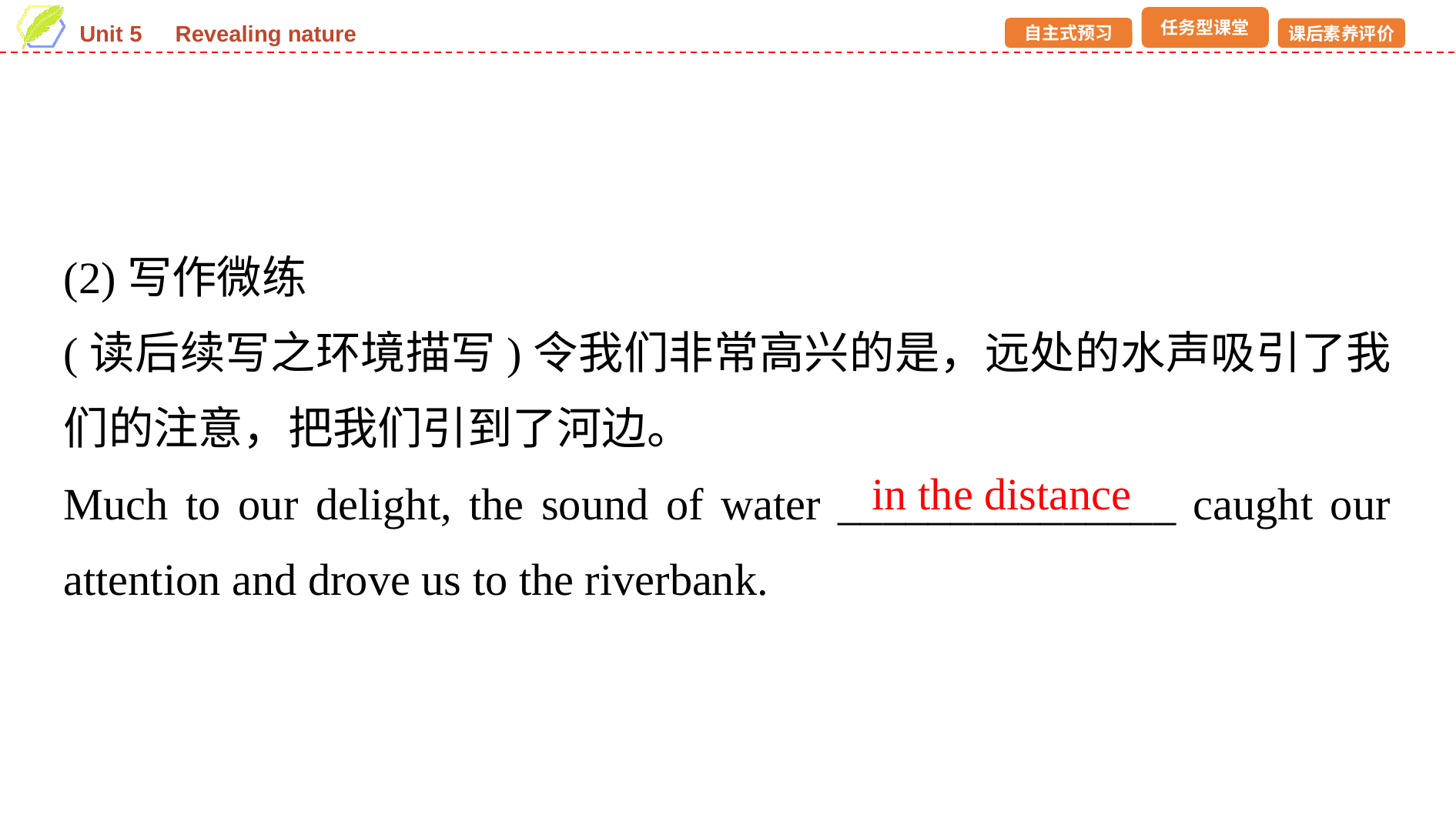

(2)写作微练
(读后续写之环境描写)令我们非常高兴的是，远处的水声吸引了我们的注意，把我们引到了河边。
Much to our delight, the sound of water _______________ caught our attention and drove us to the riverbank.
in the distance